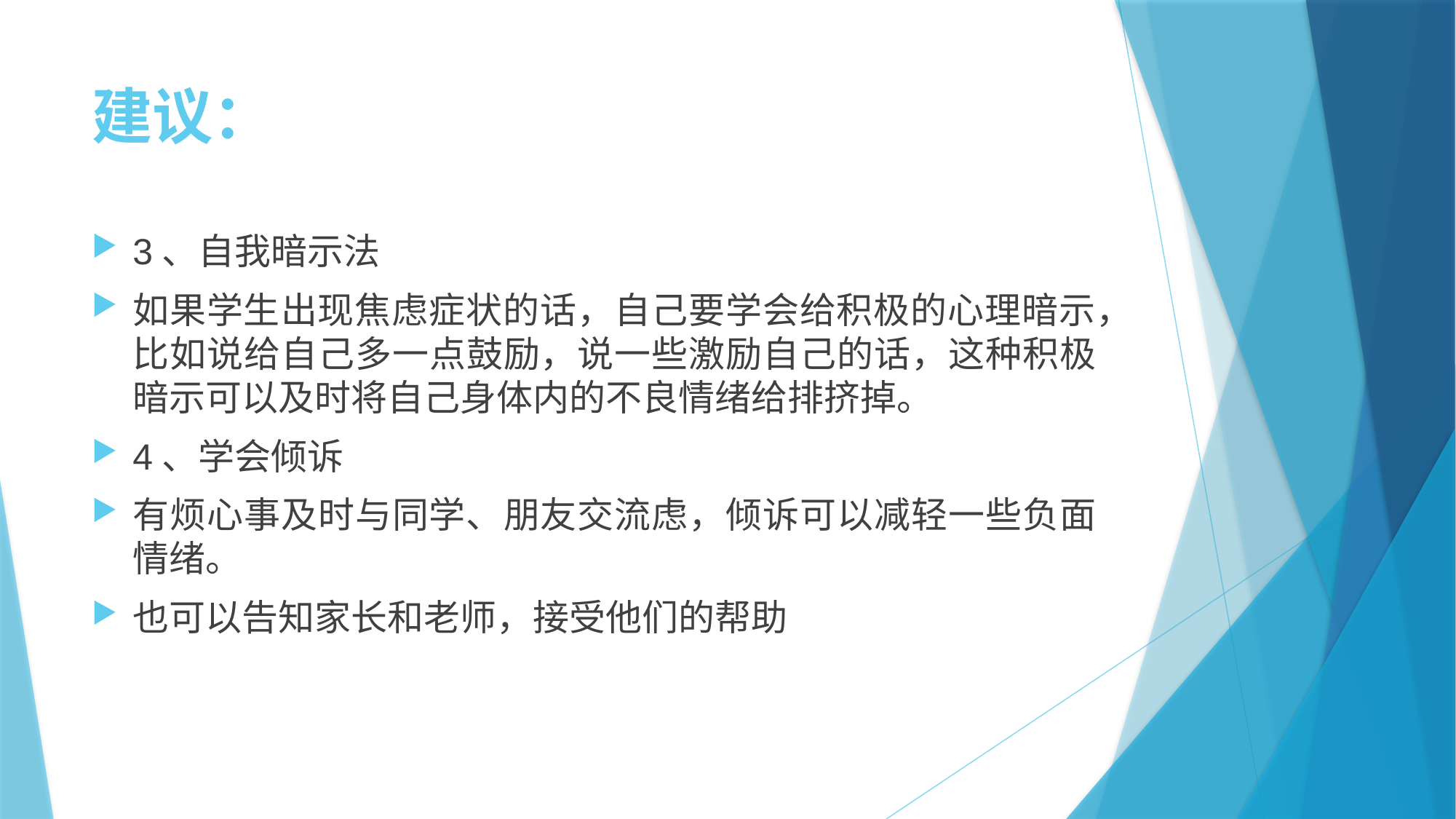

# 建议：

3、自我暗示法
如果学生出现焦虑症状的话，自己要学会给积极的心理暗示，比如说给自己多一点鼓励，说一些激励自己的话，这种积极暗示可以及时将自己身体内的不良情绪给排挤掉。
4、学会倾诉
有烦心事及时与同学、朋友交流虑，倾诉可以减轻一些负面情绪。
也可以告知家长和老师，接受他们的帮助